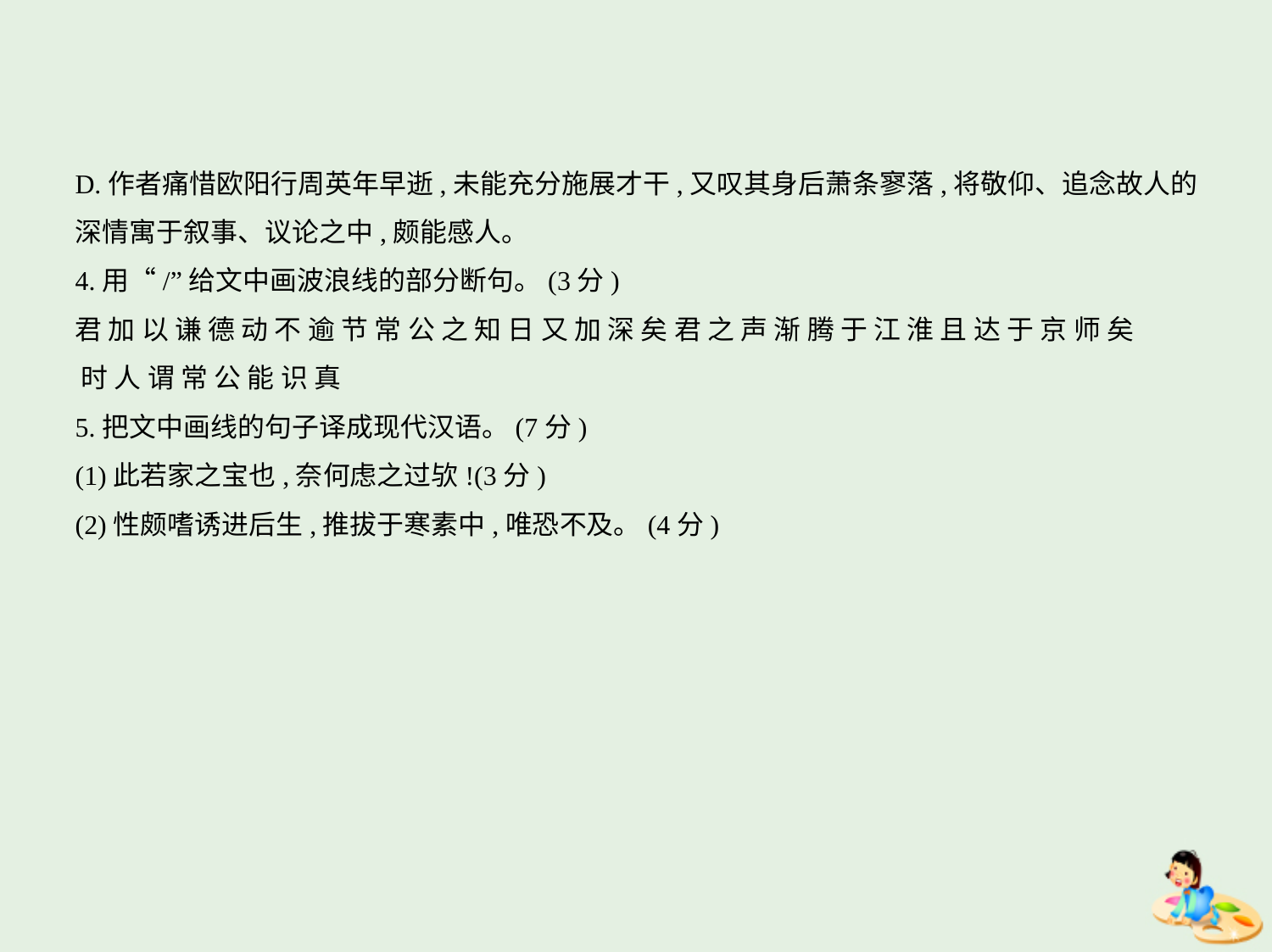

D.作者痛惜欧阳行周英年早逝,未能充分施展才干,又叹其身后萧条寥落,将敬仰、追念故人的
深情寓于叙事、议论之中,颇能感人。
4.用“/”给文中画波浪线的部分断句。(3分)
君 加 以 谦 德 动 不 逾 节 常 公 之 知 日 又 加 深 矣 君 之 声 渐 腾 于 江 淮 且 达 于 京 师 矣
 时 人 谓 常 公 能 识 真
5.把文中画线的句子译成现代汉语。(7分)
(1)此若家之宝也,奈何虑之过欤!(3分)
(2)性颇嗜诱进后生,推拔于寒素中,唯恐不及。(4分)